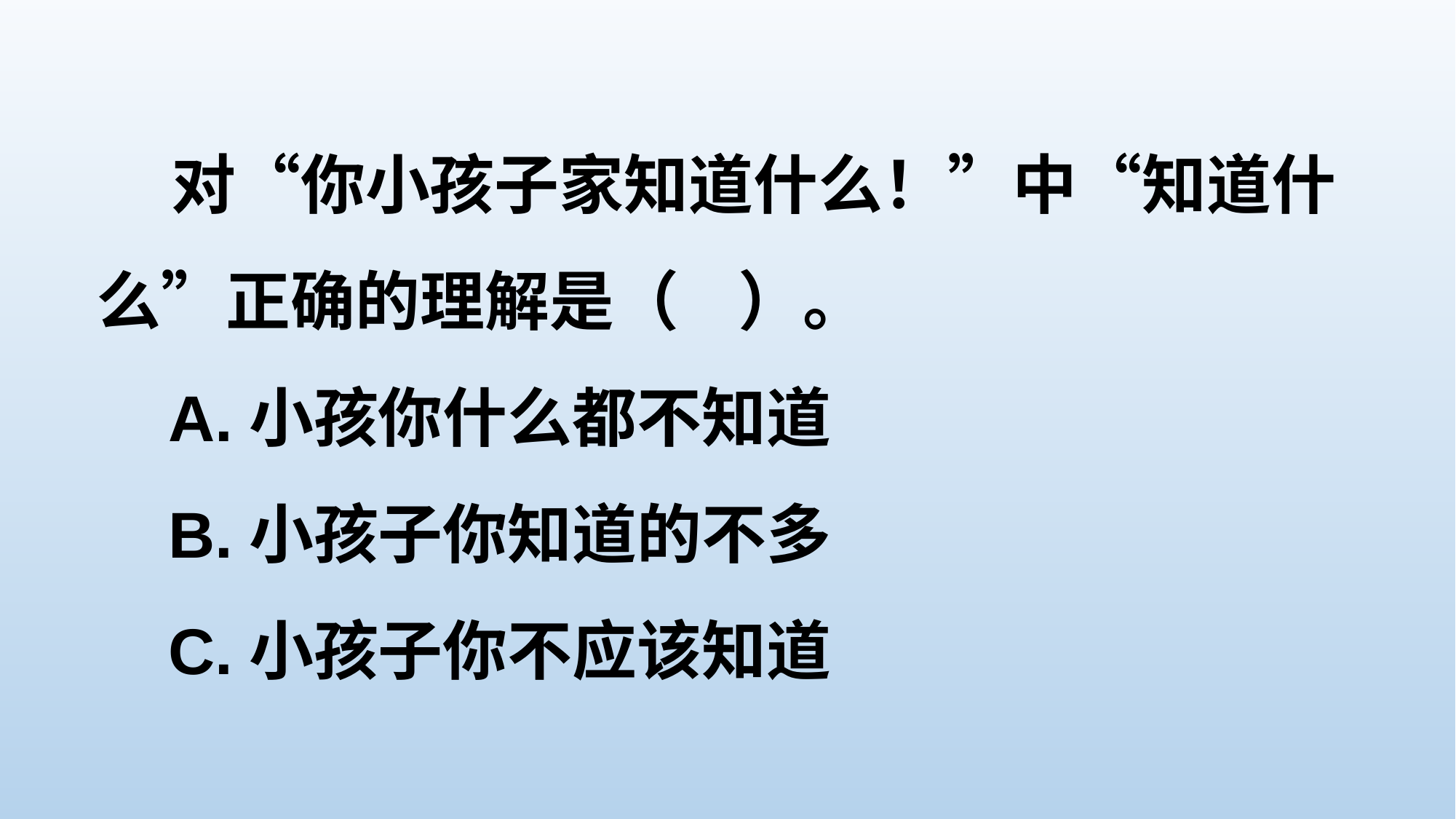

对“你小孩子家知道什么！”中“知道什么”正确的理解是（    ）。
    A.小孩你什么都不知道
    B.小孩子你知道的不多
    C.小孩子你不应该知道